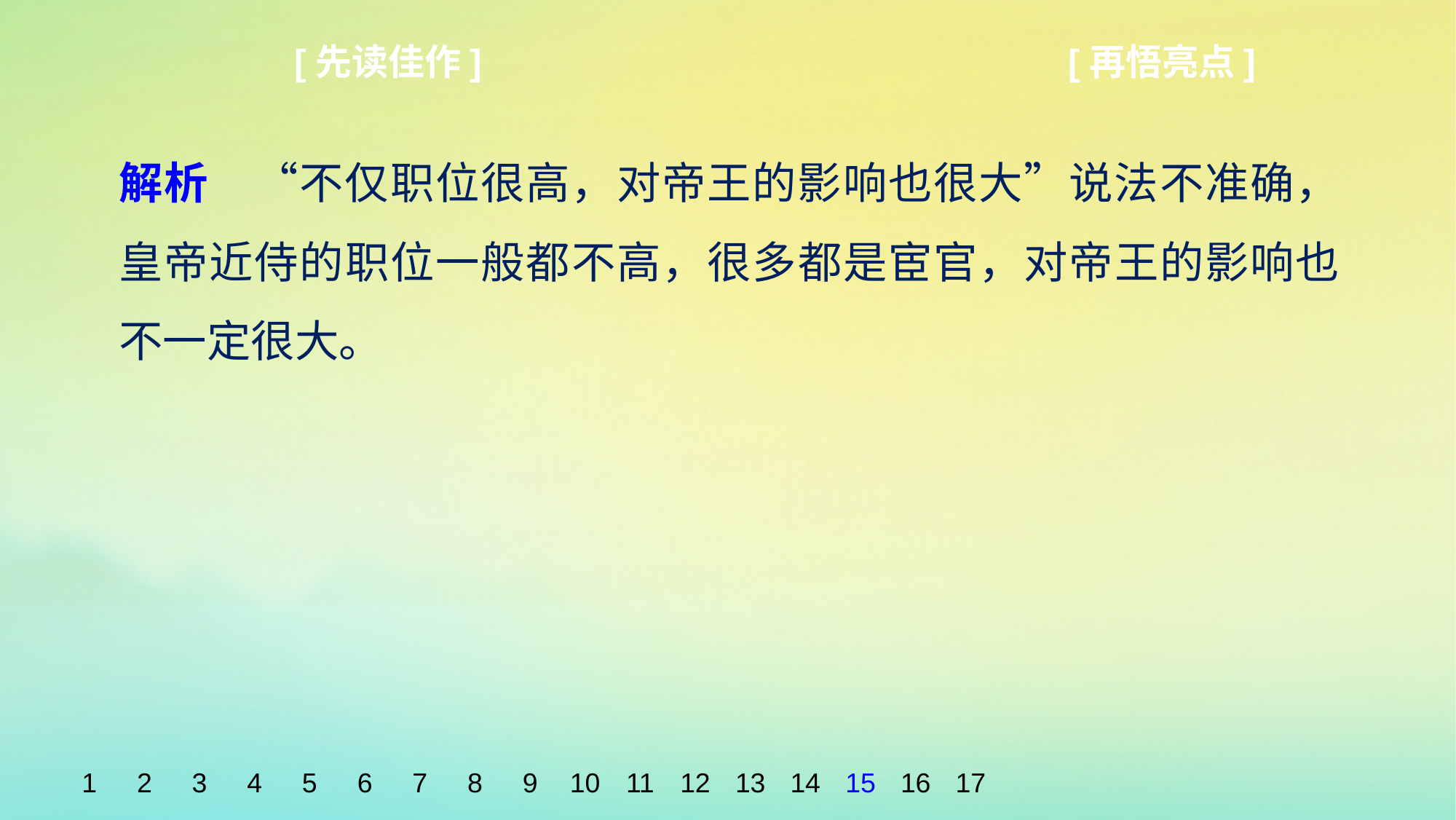

[先读佳作]
[再悟亮点]
解析　“不仅职位很高，对帝王的影响也很大”说法不准确，皇帝近侍的职位一般都不高，很多都是宦官，对帝王的影响也不一定很大。
1
2
3
4
5
6
7
8
9
10
11
12
13
14
15
16
17